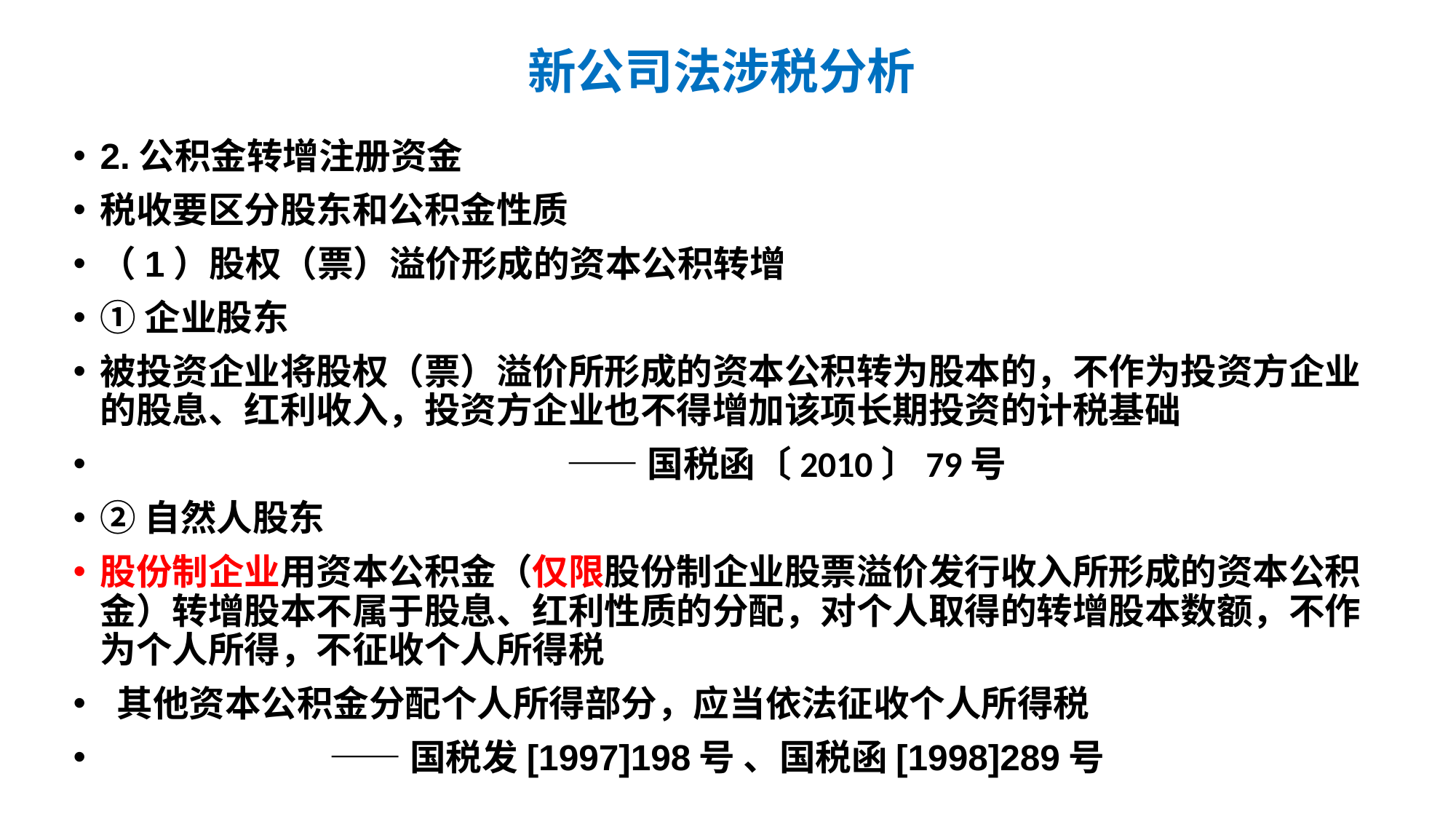

# 新公司法涉税分析
2.公积金转增注册资金
税收要区分股东和公积金性质
（1）股权（票）溢价形成的资本公积转增
①企业股东
被投资企业将股权（票）溢价所形成的资本公积转为股本的，不作为投资方企业的股息、红利收入，投资方企业也不得增加该项长期投资的计税基础
                                                         ——国税函〔2010〕79号
②自然人股东
股份制企业用资本公积金（仅限股份制企业股票溢价发行收入所形成的资本公积金）转增股本不属于股息、红利性质的分配，对个人取得的转增股本数额，不作为个人所得，不征收个人所得税
 其他资本公积金分配个人所得部分，应当依法征收个人所得税
                            ——国税发[1997]198号 、国税函[1998]289号